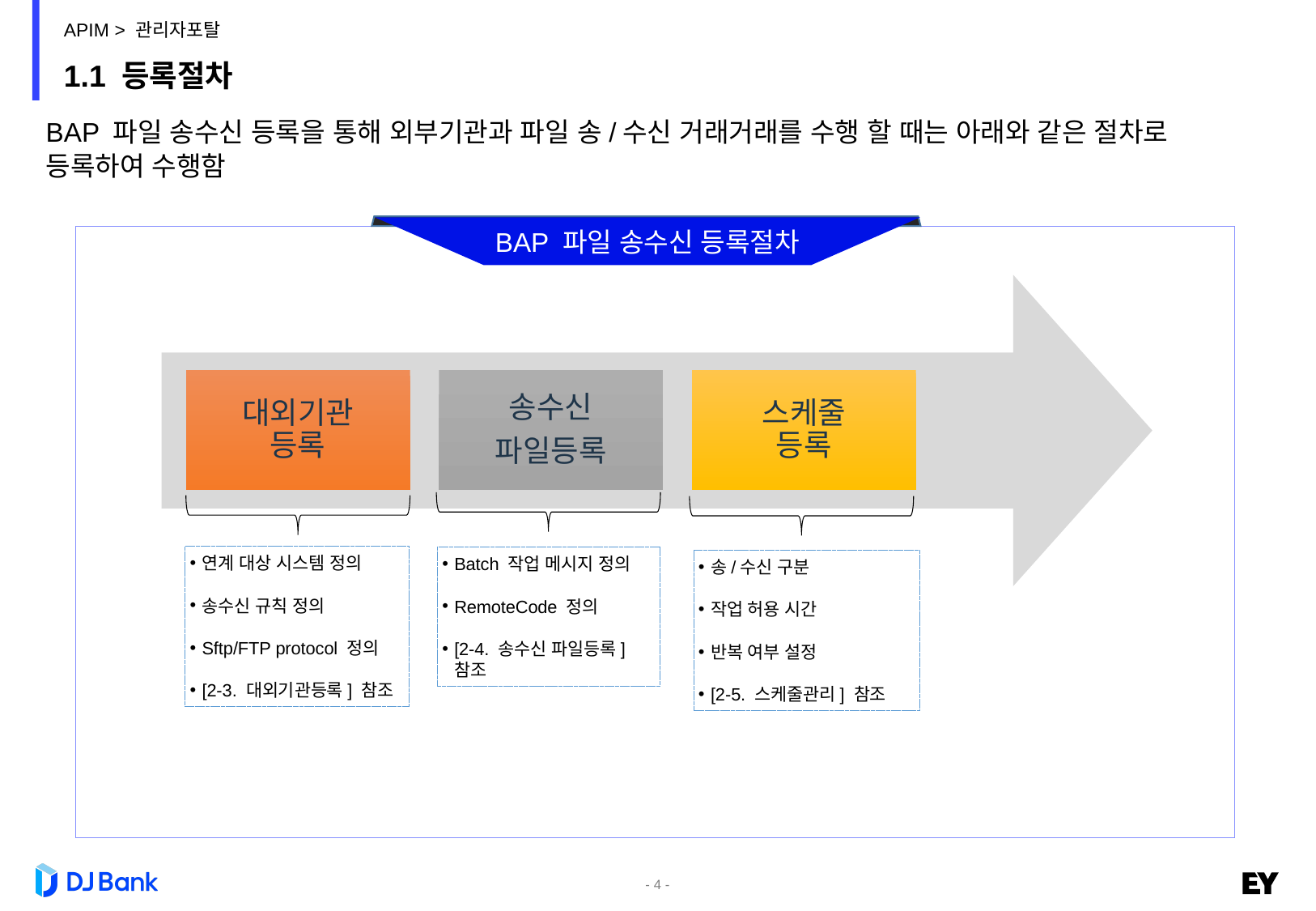

APIM > 관리자포탈
# 1.1 등록절차
BAP 파일 송수신 등록을 통해 외부기관과 파일 송/수신 거래거래를 수행 할 때는 아래와 같은 절차로 등록하여 수행함

BAP 파일 송수신 등록절차

대외기관
등록
송수신
파일등록
스케줄
등록

연계 대상 시스템 정의

송수신 규칙 정의

Sftp/FTP protocol 정의

[2-3. 대외기관등록] 참조
Batch 작업 메시지 정의

RemoteCode 정의

[2-4. 송수신 파일등록] 참조
송/수신 구분

작업 허용 시간

반복 여부 설정

[2-5. 스케줄관리] 참조